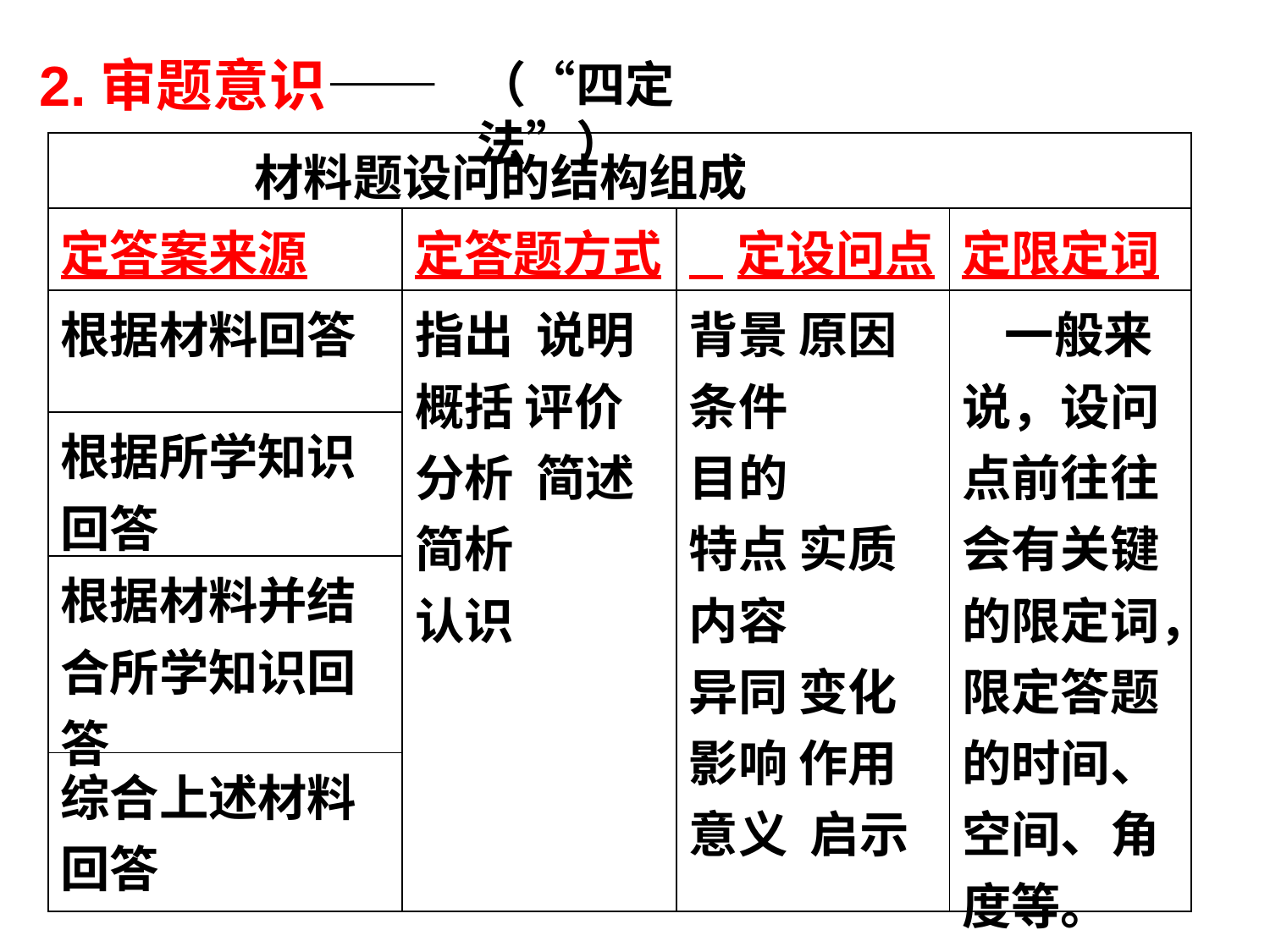

2.审题意识——

（“四定法”）
| 材料题设问的结构组成 |  |  |  |
| --- | --- | --- | --- |
| 定答案来源 | 定答题方式 | 定设问点 | 定限定词 |
| 根据材料回答 | 指出 说明 概括 评价分析 简述 简析 认识 | 背景 原因 条件 目的 特点 实质 内容 异同 变化 影响 作用 意义 启示 | 一般来说，设问点前往往会有关键的限定词，限定答题的时间、空间、角度等。 |
| 根据所学知识回答 |  |  |  |
| 根据材料并结合所学知识回答 |  |  |  |
| 综合上述材料回答 |  |  |  |